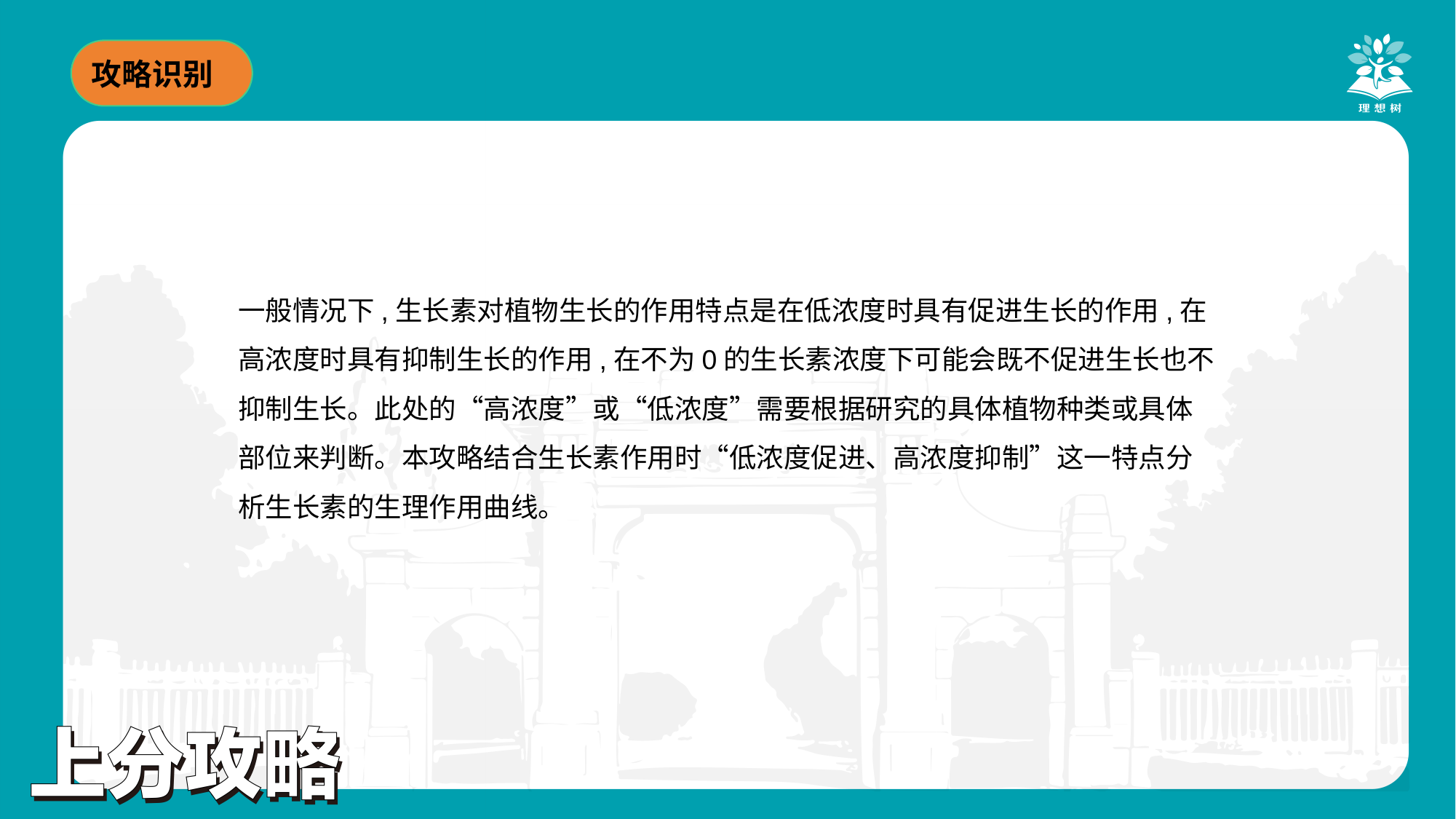

攻略识别
一般情况下,生长素对植物生长的作用特点是在低浓度时具有促进生长的作用,在高浓度时具有抑制生长的作用,在不为0的生长素浓度下可能会既不促进生长也不抑制生长。此处的“高浓度”或“低浓度”需要根据研究的具体植物种类或具体部位来判断。本攻略结合生长素作用时“低浓度促进、高浓度抑制”这一特点分析生长素的生理作用曲线。